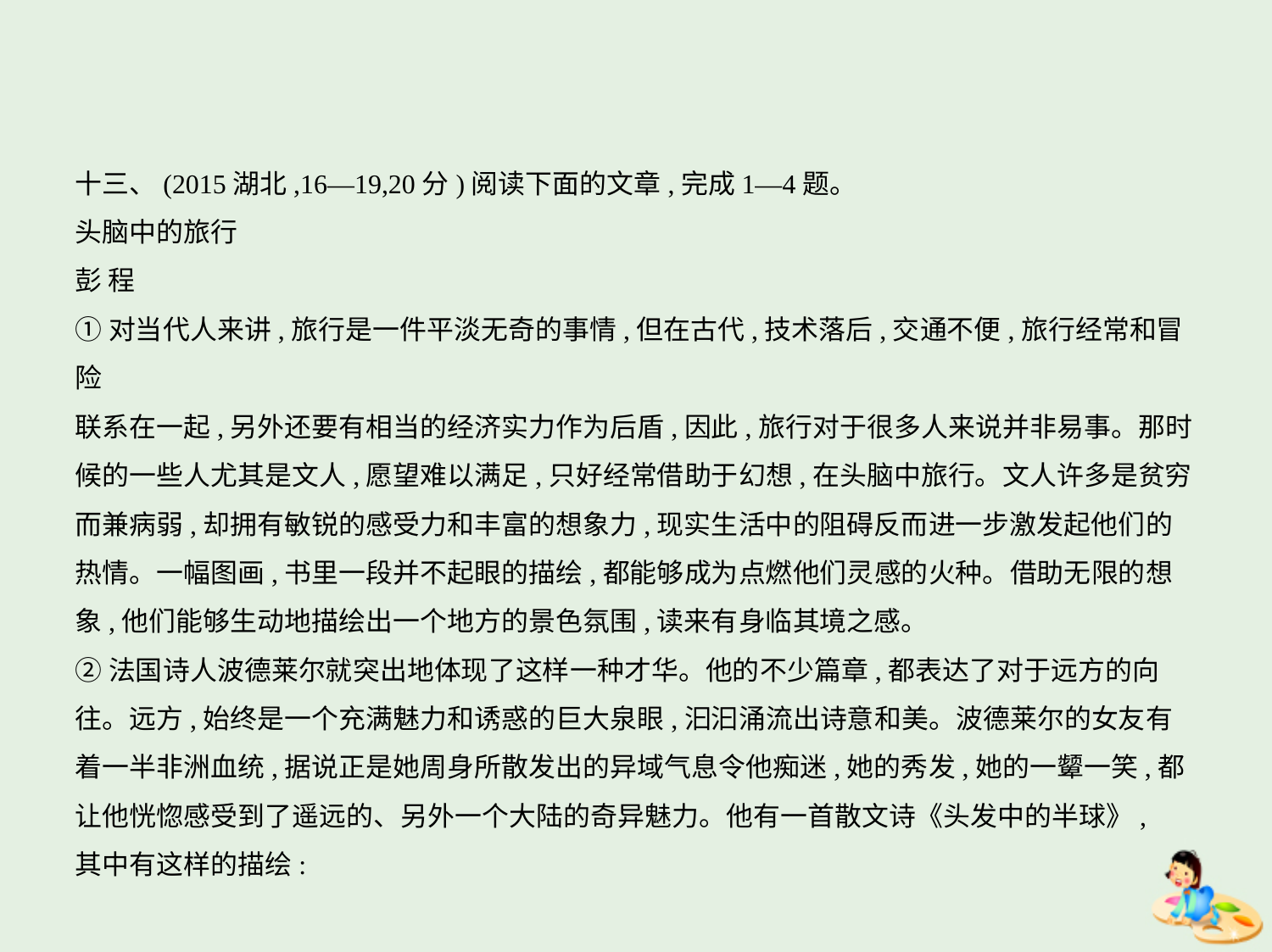

十三、(2015湖北,16—19,20分)阅读下面的文章,完成1—4题。
头脑中的旅行
彭 程
①对当代人来讲,旅行是一件平淡无奇的事情,但在古代,技术落后,交通不便,旅行经常和冒险
联系在一起,另外还要有相当的经济实力作为后盾,因此,旅行对于很多人来说并非易事。那时
候的一些人尤其是文人,愿望难以满足,只好经常借助于幻想,在头脑中旅行。文人许多是贫穷
而兼病弱,却拥有敏锐的感受力和丰富的想象力,现实生活中的阻碍反而进一步激发起他们的
热情。一幅图画,书里一段并不起眼的描绘,都能够成为点燃他们灵感的火种。借助无限的想
象,他们能够生动地描绘出一个地方的景色氛围,读来有身临其境之感。
②法国诗人波德莱尔就突出地体现了这样一种才华。他的不少篇章,都表达了对于远方的向
往。远方,始终是一个充满魅力和诱惑的巨大泉眼,汩汩涌流出诗意和美。波德莱尔的女友有
着一半非洲血统,据说正是她周身所散发出的异域气息令他痴迷,她的秀发,她的一颦一笑,都
让他恍惚感受到了遥远的、另外一个大陆的奇异魅力。他有一首散文诗《头发中的半球》,
其中有这样的描绘: